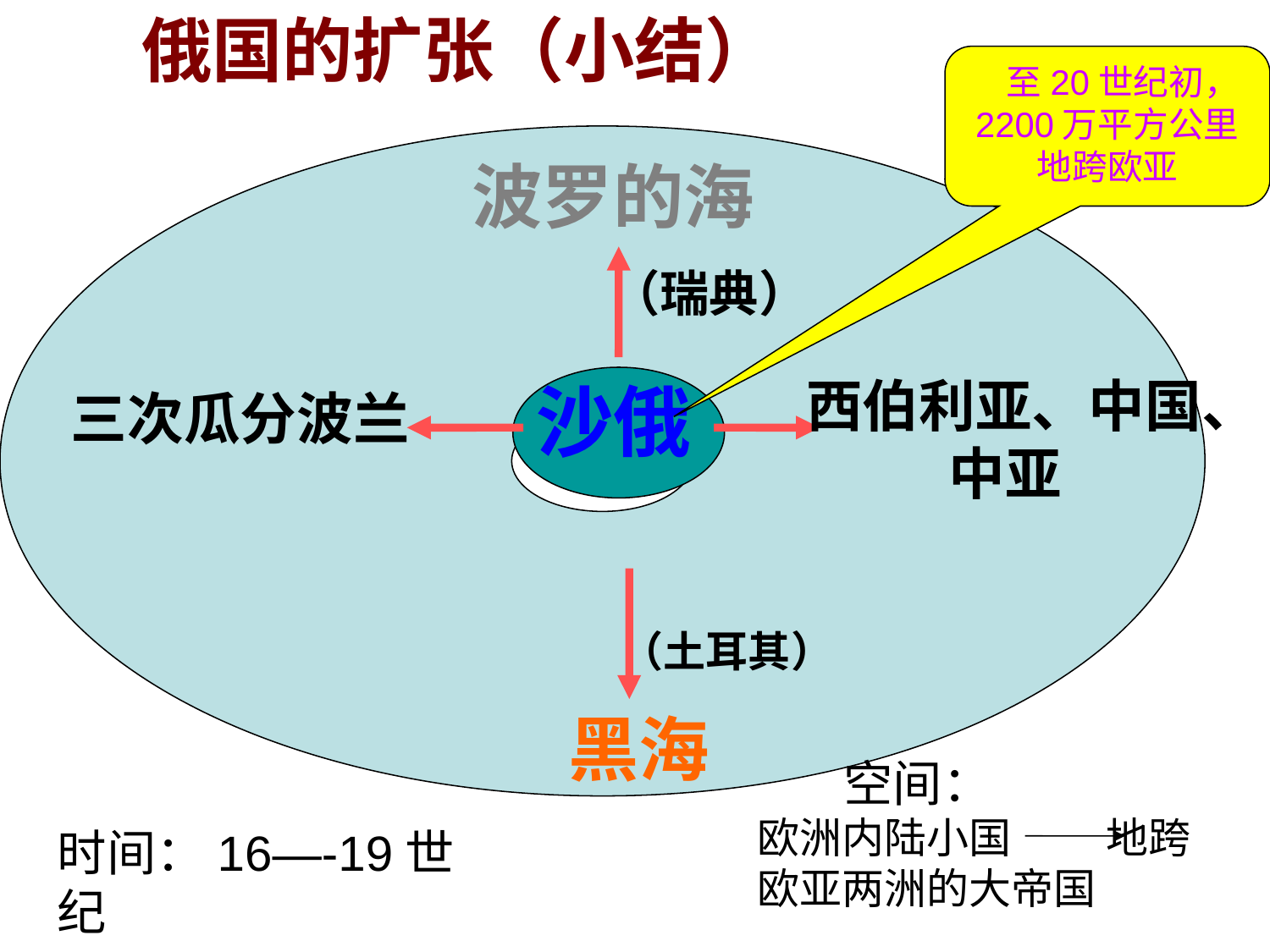

俄国的扩张（小结）
    至20世纪初，2200万平方公里
地跨欧亚

波罗的海

（瑞典）
西伯利亚、中国、
          中亚

沙俄
三次瓜分波兰

（土耳其）
黑海
        空间：
欧洲内陆小国          地跨欧亚两洲的大帝国
时间：16—-19世纪